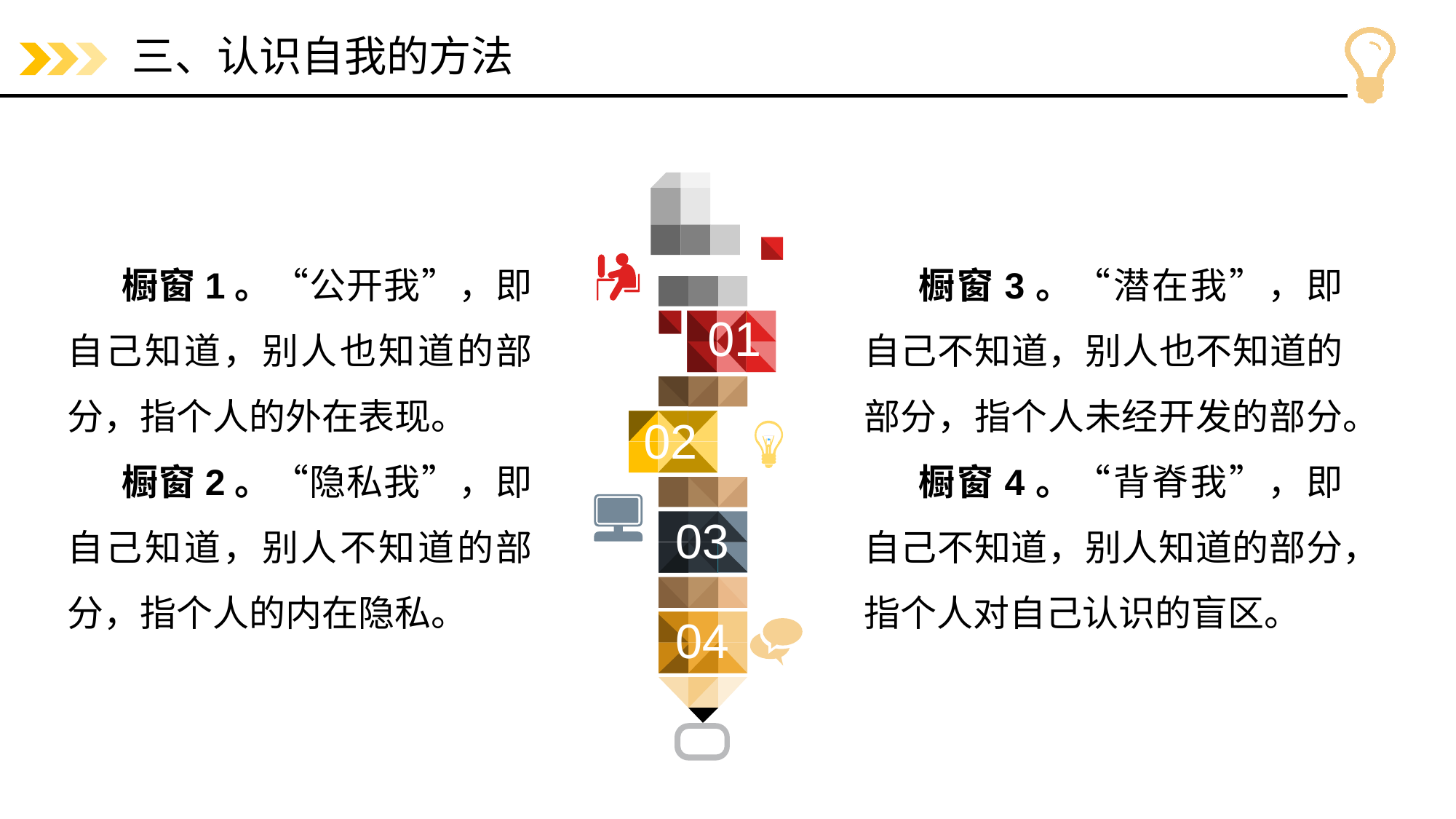

6
# 三、认识自我的方法

01

02

03

04

橱窗1。“公开我”，即自己知道，别人也知道的部分，指个人的外在表现。
橱窗2。“隐私我”，即自己知道，别人不知道的部分，指个人的内在隐私。
橱窗3。“潜在我”，即自己不知道，别人也不知道的部分，指个人未经开发的部分。
橱窗4。“背脊我”，即自己不知道，别人知道的部分，指个人对自己认识的盲区。